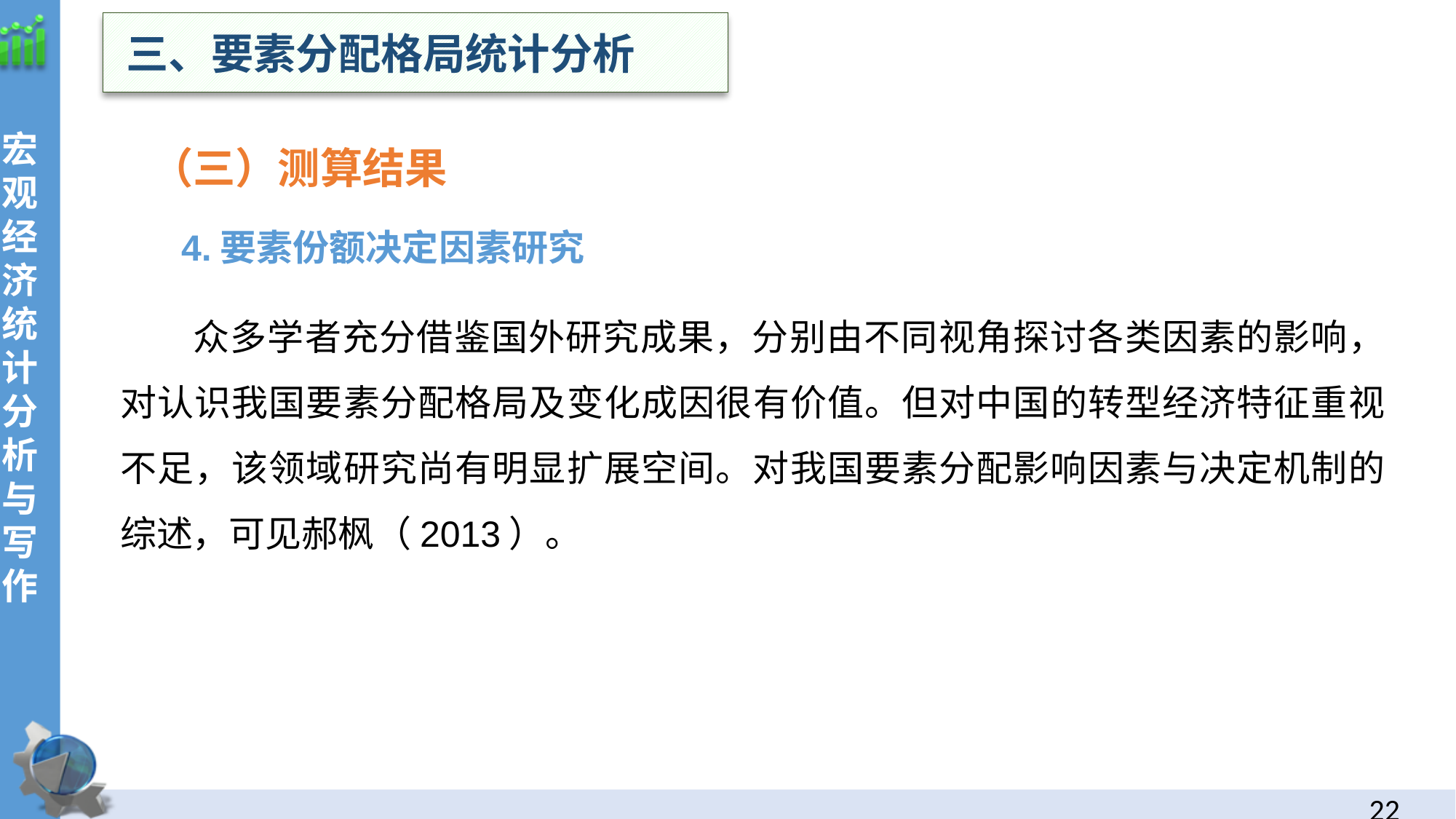

三、要素分配格局统计分析
宏观经济统计分析与写作
（三）测算结果
   4.要素份额决定因素研究

众多学者充分借鉴国外研究成果，分别由不同视角探讨各类因素的影响，对认识我国要素分配格局及变化成因很有价值。但对中国的转型经济特征重视不足，该领域研究尚有明显扩展空间。对我国要素分配影响因素与决定机制的综述，可见郝枫（2013）。

22